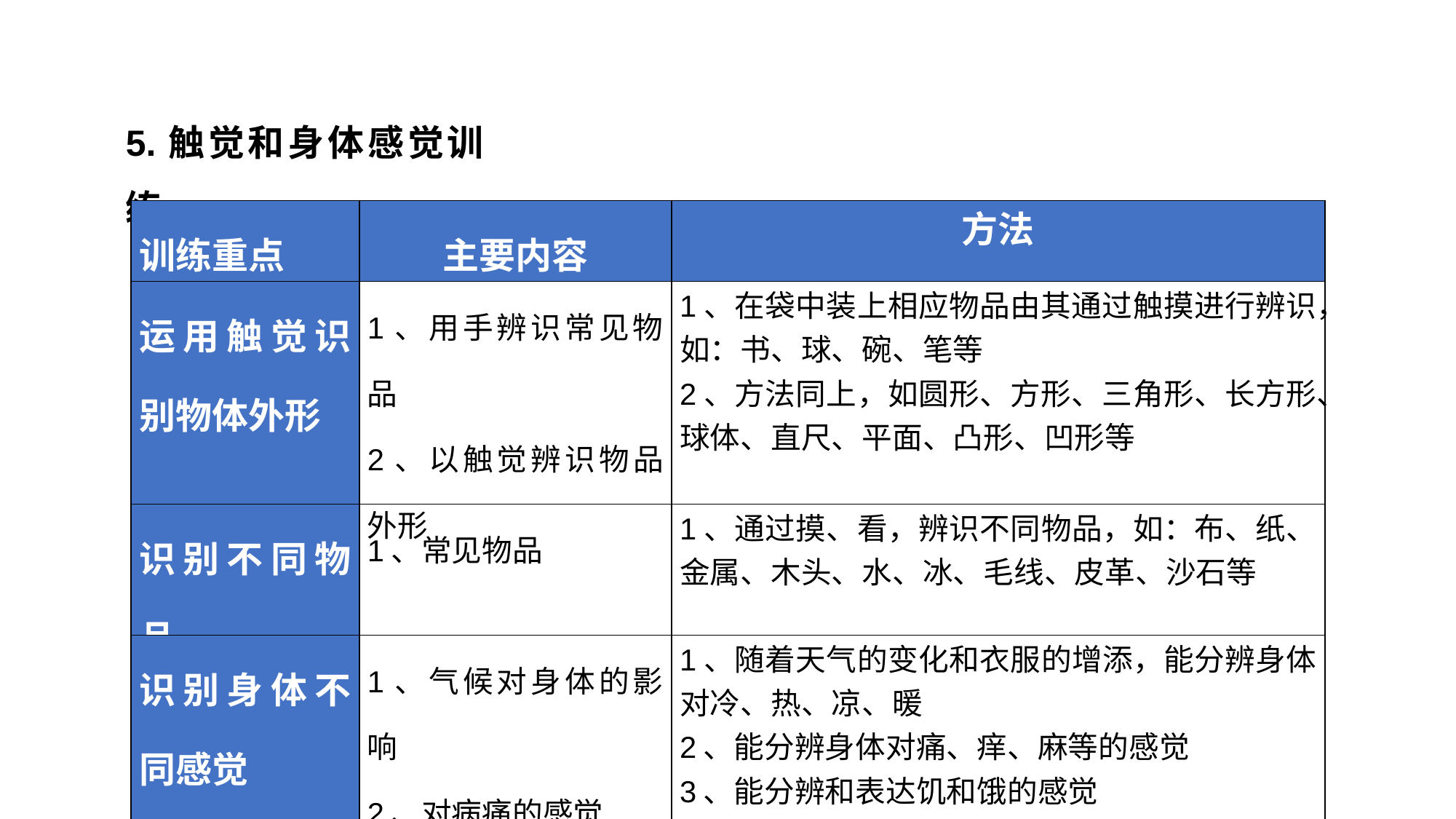

5.触觉和身体感觉训练
| 训练重点 | 主要内容 | 方法 |
| --- | --- | --- |
| 运用触觉识别物体外形 | 1、用手辨识常见物品 2、以触觉辨识物品外形 | 1、在袋中装上相应物品由其通过触摸进行辨识，如：书、球、碗、笔等 2、方法同上，如圆形、方形、三角形、长方形、球体、直尺、平面、凸形、凹形等 |
| 识别不同物品 | 1、常见物品 | 1、通过摸、看，辨识不同物品，如：布、纸、金属、木头、水、冰、毛线、皮革、沙石等 |
| 识别身体不同感觉 | 1、气候对身体的影响 2、对病痛的感觉 3、对食物需求的感觉 | 1、随着天气的变化和衣服的增添，能分辨身体对冷、热、凉、暖 2、能分辨身体对痛、痒、麻等的感觉 3、能分辨和表达饥和饿的感觉 |